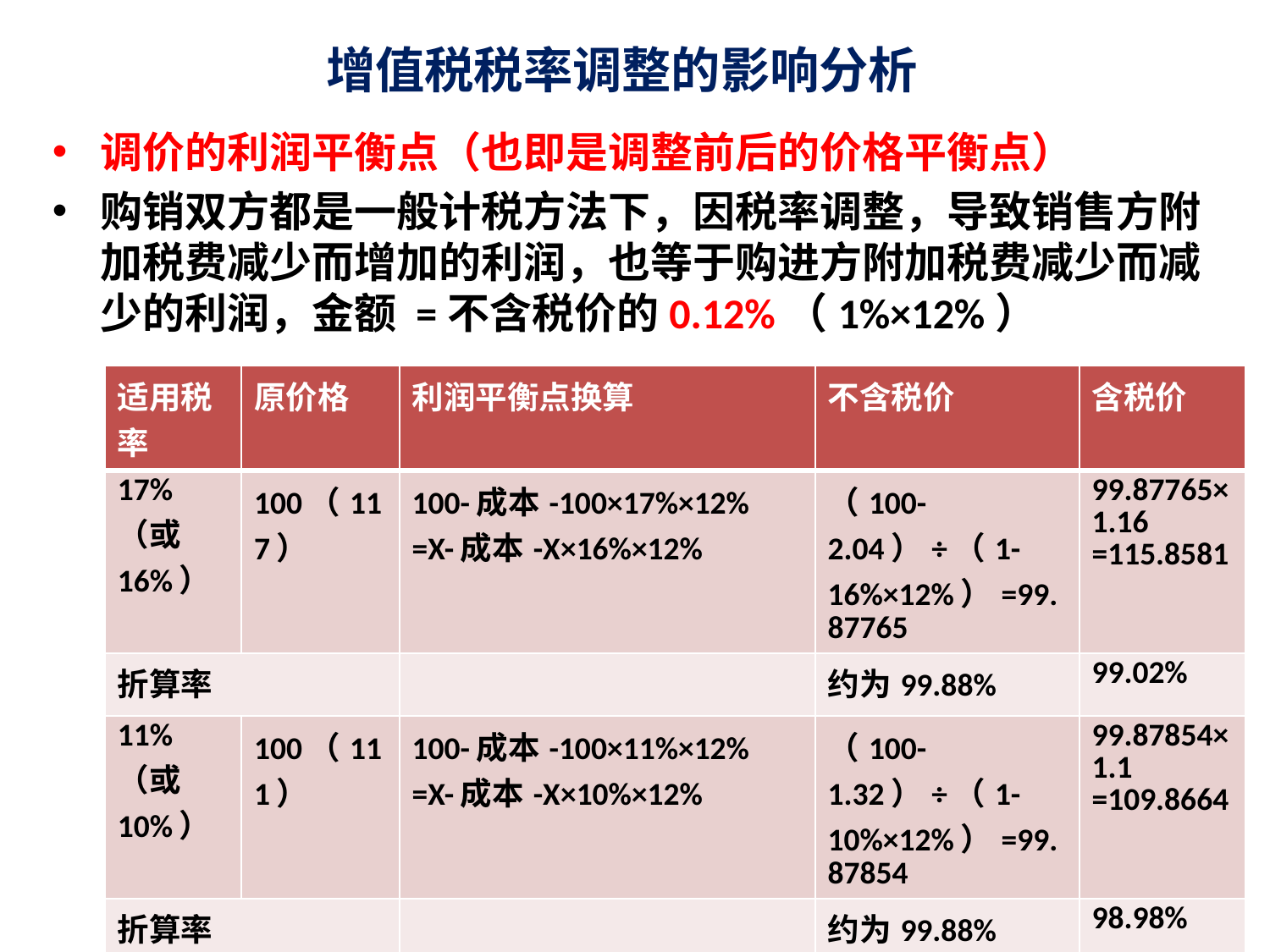

# 增值税税率调整的影响分析
调价的利润平衡点（也即是调整前后的价格平衡点）
购销双方都是一般计税方法下，因税率调整，导致销售方附加税费减少而增加的利润，也等于购进方附加税费减少而减少的利润，金额 =不含税价的0.12%（1%×12%）

| 适用税率 | 原价格 | 利润平衡点换算 | 不含税价 | 含税价 |
| --- | --- | --- | --- | --- |
| 17%（或16%） | 100（117） | 100-成本-100×17%×12% =X-成本-X×16%×12% | （100-2.04）÷（1-16%×12%）=99.87765 | 99.87765×1.16 =115.8581 |
| 折算率 |  |  | 约为99.88% | 99.02% |
| 11%（或10%） | 100（111） | 100-成本-100×11%×12% =X-成本-X×10%×12% | （100-1.32）÷（1-10%×12%）=99.87854 | 99.87854×1.1 =109.8664 |
| 折算率 |  |  | 约为99.88% | 98.98% |